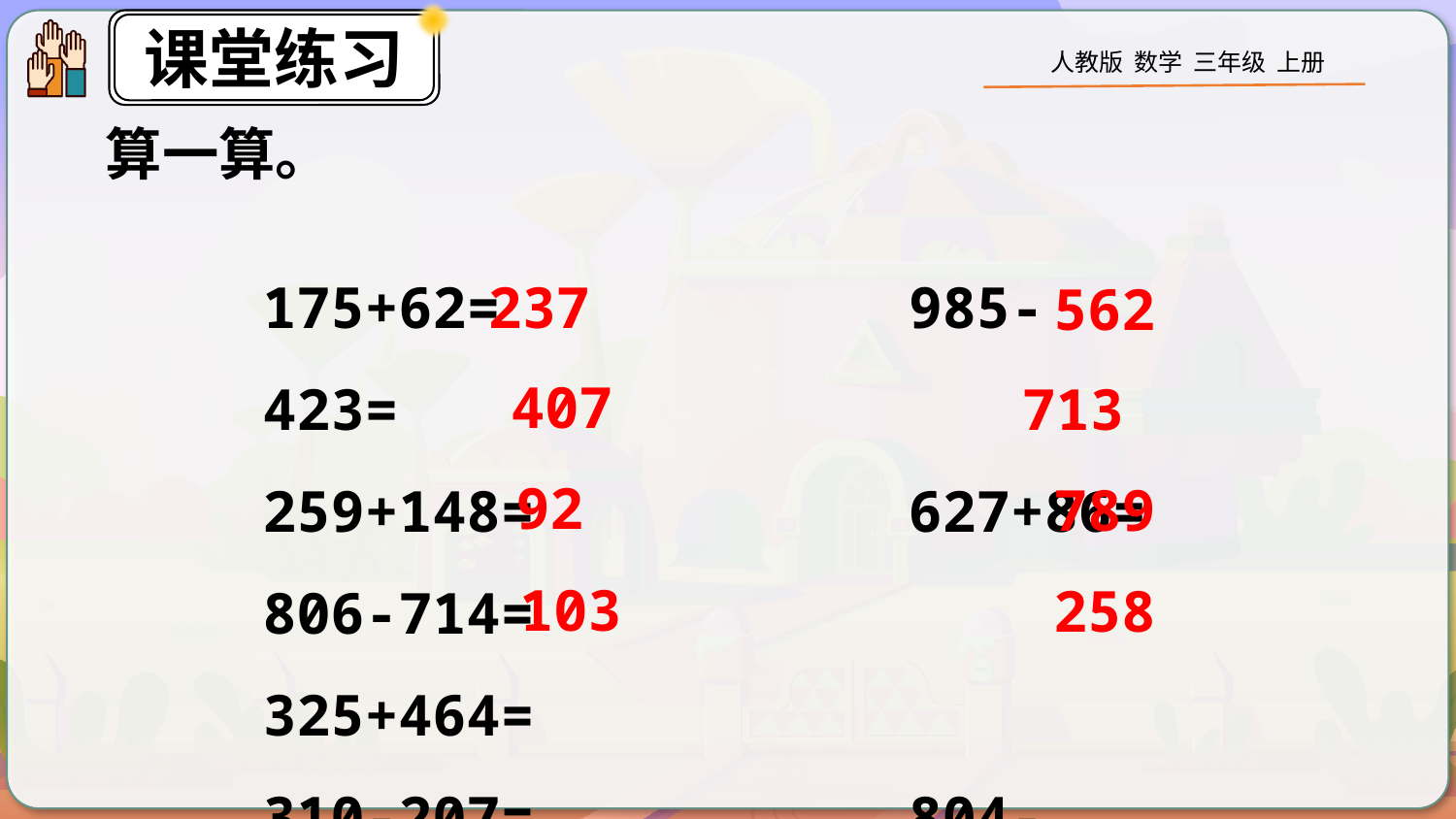

算一算。
175+62=            985-423=
259+148=           627+86=
806-714=           325+464=
310-207=           804-546=
237
562
407
713
92
789
103
258